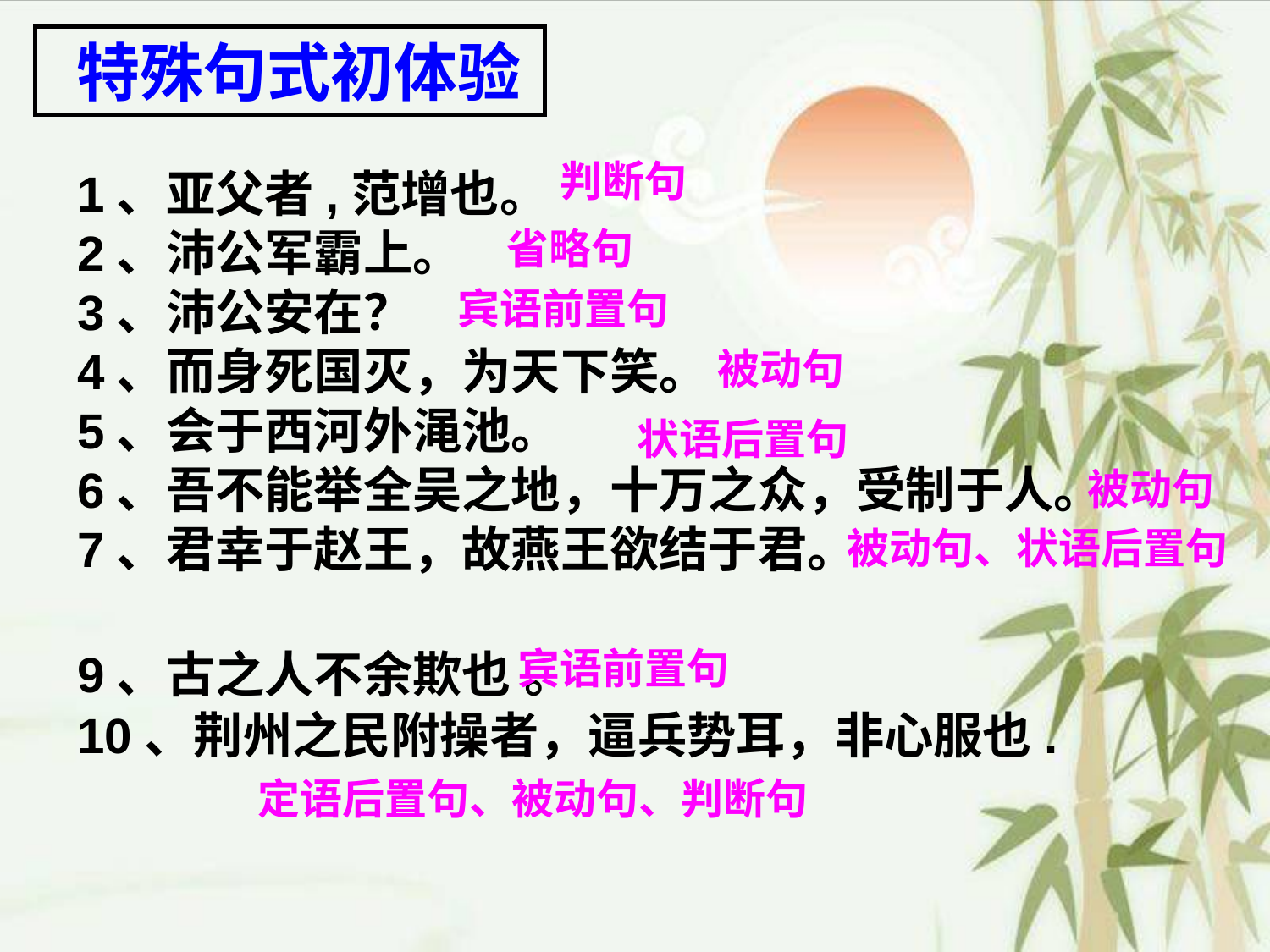

特殊句式初体验
  判断句
1、亚父者,范增也。
2、沛公军霸上。
3、沛公安在？
4、而身死国灭，为天下笑。
5、会于西河外渑池。
6、吾不能举全吴之地，十万之众，受制于人。
7、君幸于赵王，故燕王欲结于君。

9、古之人不余欺也 。
10、荆州之民附操者，逼兵势耳，非心服也.
  省略句
宾语前置句
被动句
状语后置句
被动句
被动句、状语后置句
宾语前置句
定语后置句、被动句、判断句